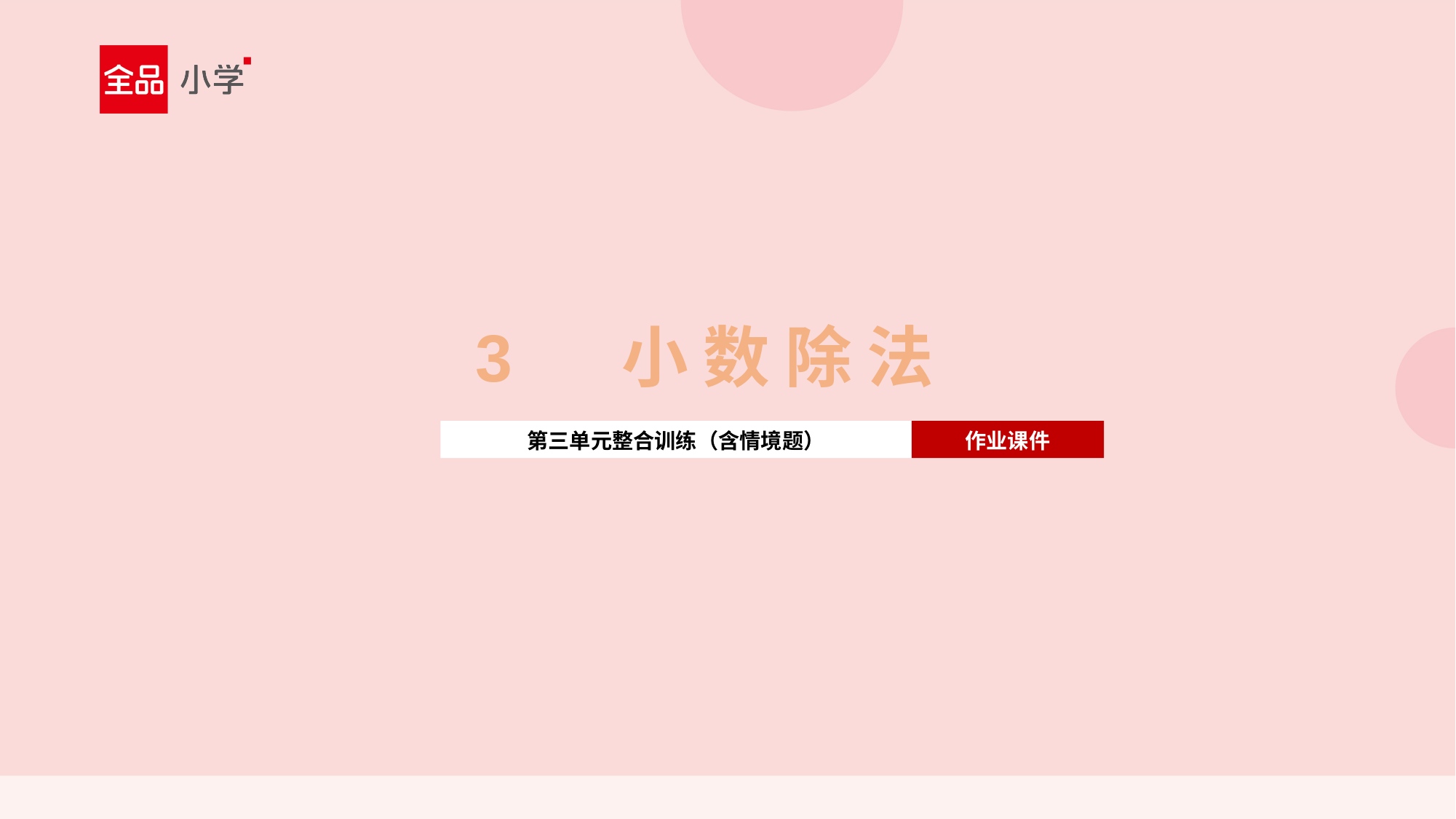

3     小 数 除 法
第三单元整合训练（含情境题）

作业课件